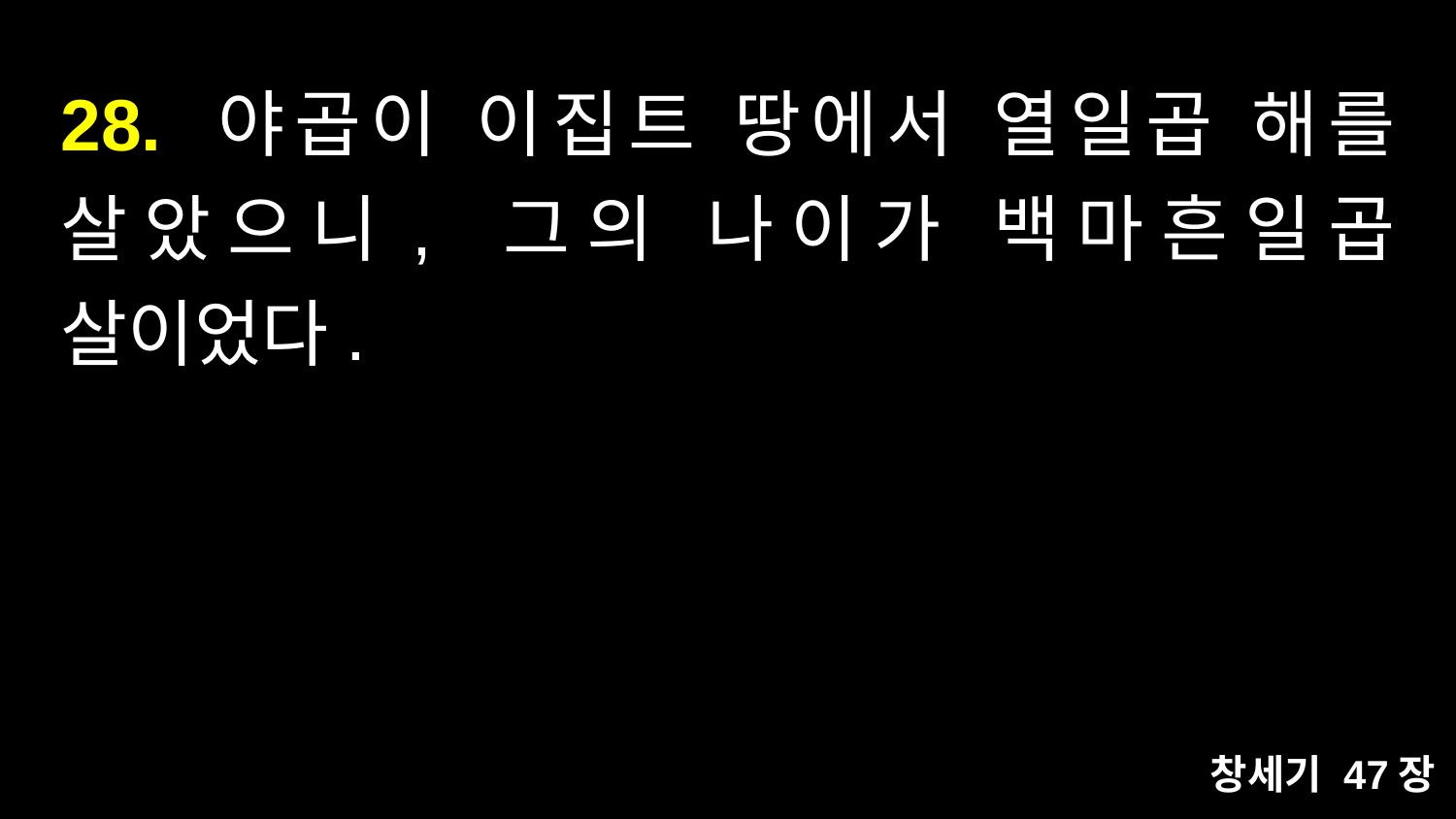

# 28. 야곱이 이집트 땅에서 열일곱 해를 살았으니, 그의 나이가 백마흔일곱 살이었다.
창세기 47장